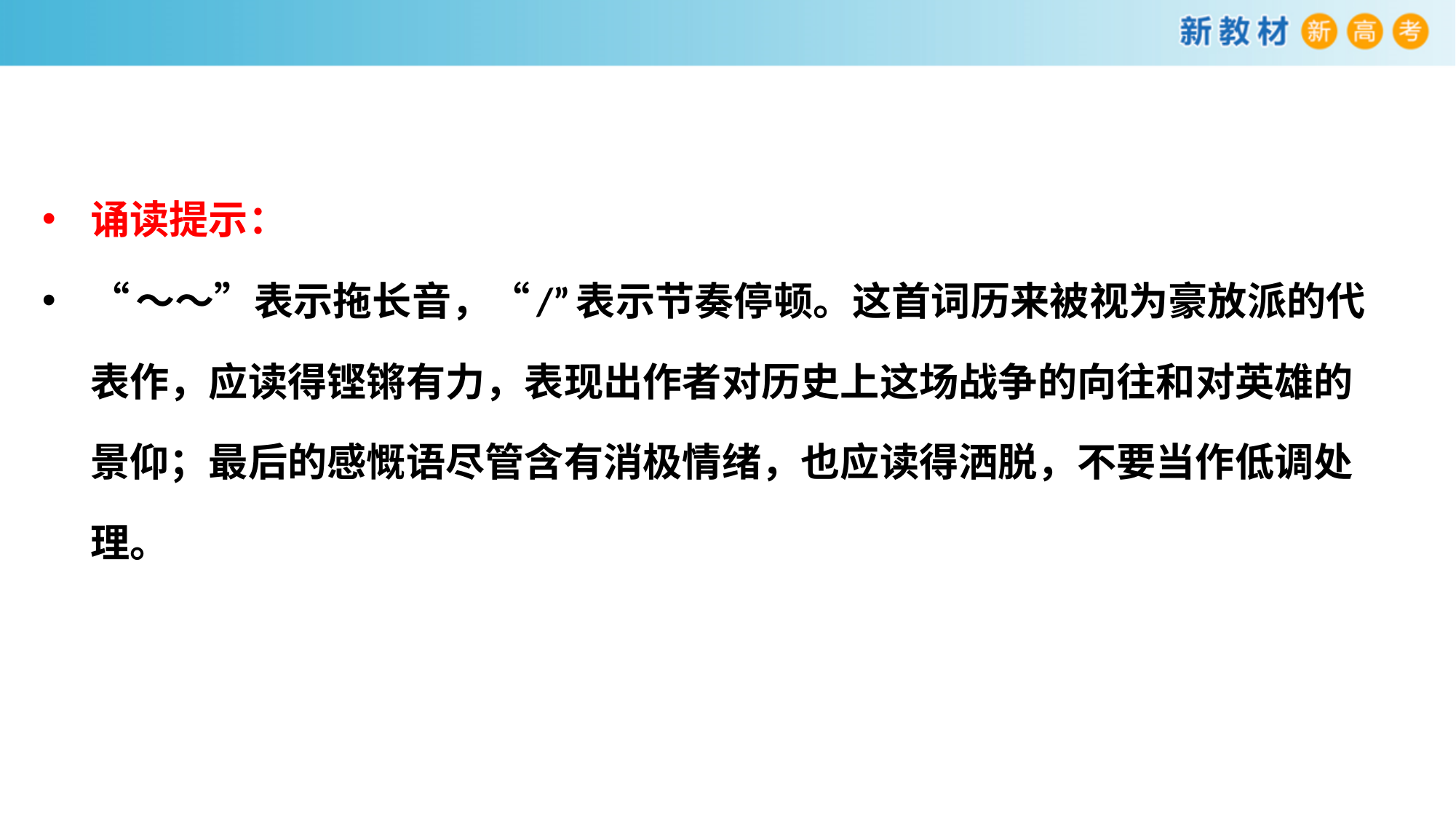

诵读提示：
“～～”表示拖长音，“/”表示节奏停顿。这首词历来被视为豪放派的代表作，应读得铿锵有力，表现出作者对历史上这场战争的向往和对英雄的景仰；最后的感慨语尽管含有消极情绪，也应读得洒脱，不要当作低调处理。